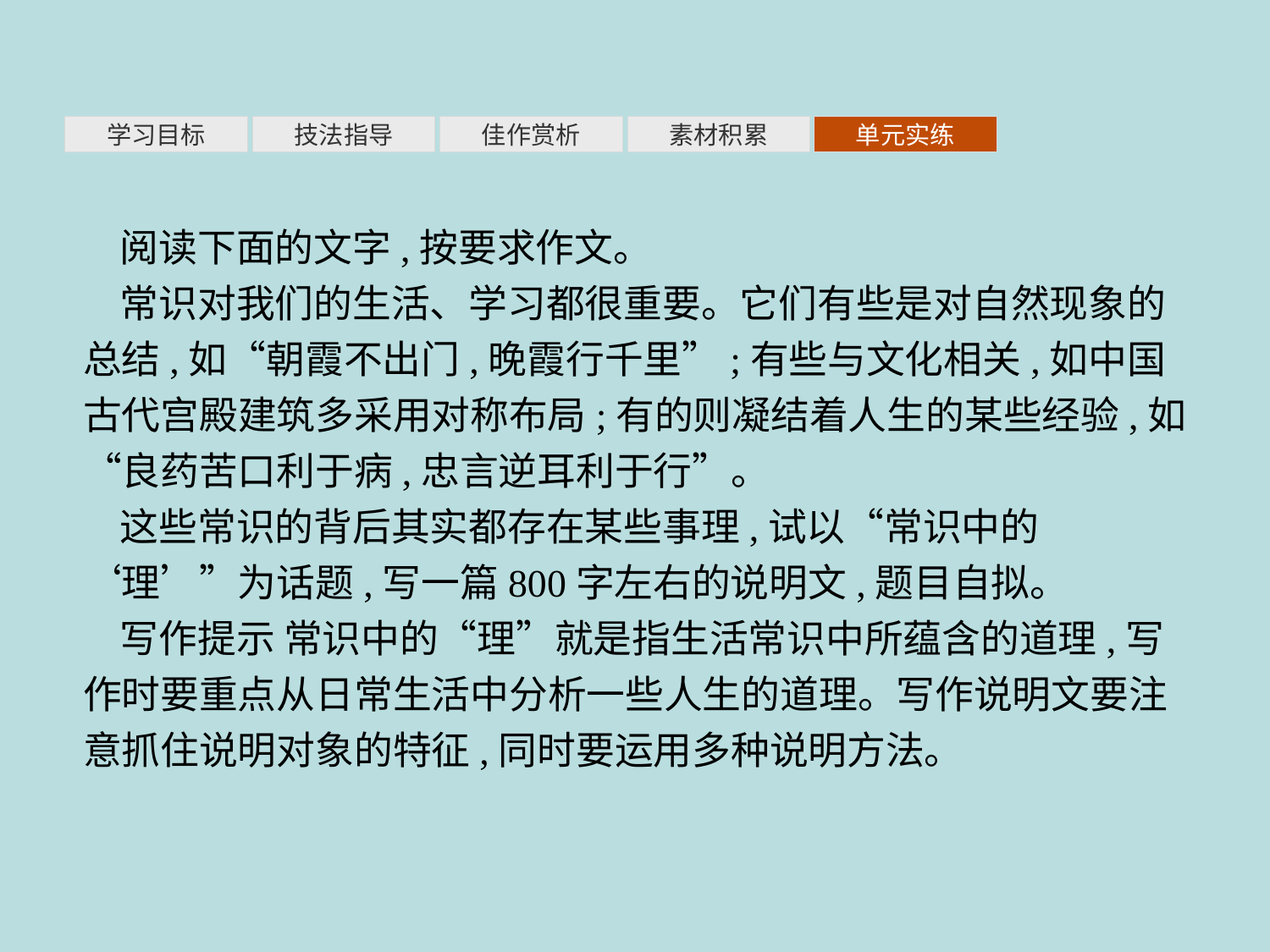

素材积累
学习目标
技法指导
佳作赏析
单元实练
阅读下面的文字,按要求作文。
常识对我们的生活、学习都很重要。它们有些是对自然现象的总结,如“朝霞不出门,晚霞行千里”;有些与文化相关,如中国古代宫殿建筑多采用对称布局;有的则凝结着人生的某些经验,如“良药苦口利于病,忠言逆耳利于行”。
这些常识的背后其实都存在某些事理,试以“常识中的‘理’”为话题,写一篇800字左右的说明文,题目自拟。
写作提示 常识中的“理”就是指生活常识中所蕴含的道理,写作时要重点从日常生活中分析一些人生的道理。写作说明文要注意抓住说明对象的特征,同时要运用多种说明方法。